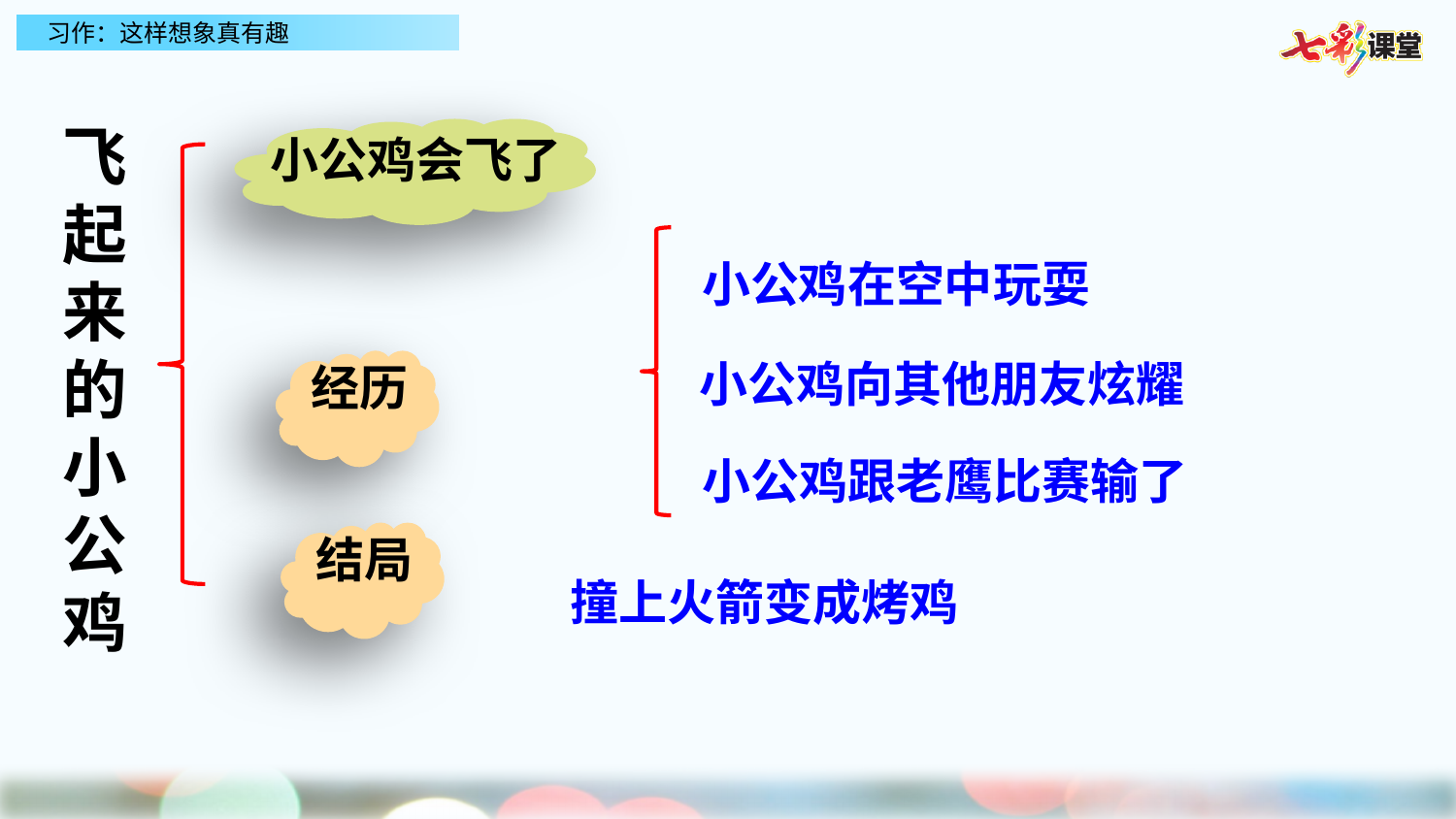

飞起来的小公鸡

小公鸡会飞了

小公鸡在空中玩耍
小公鸡向其他朋友炫耀
经历

小公鸡跟老鹰比赛输了
结局

撞上火箭变成烤鸡